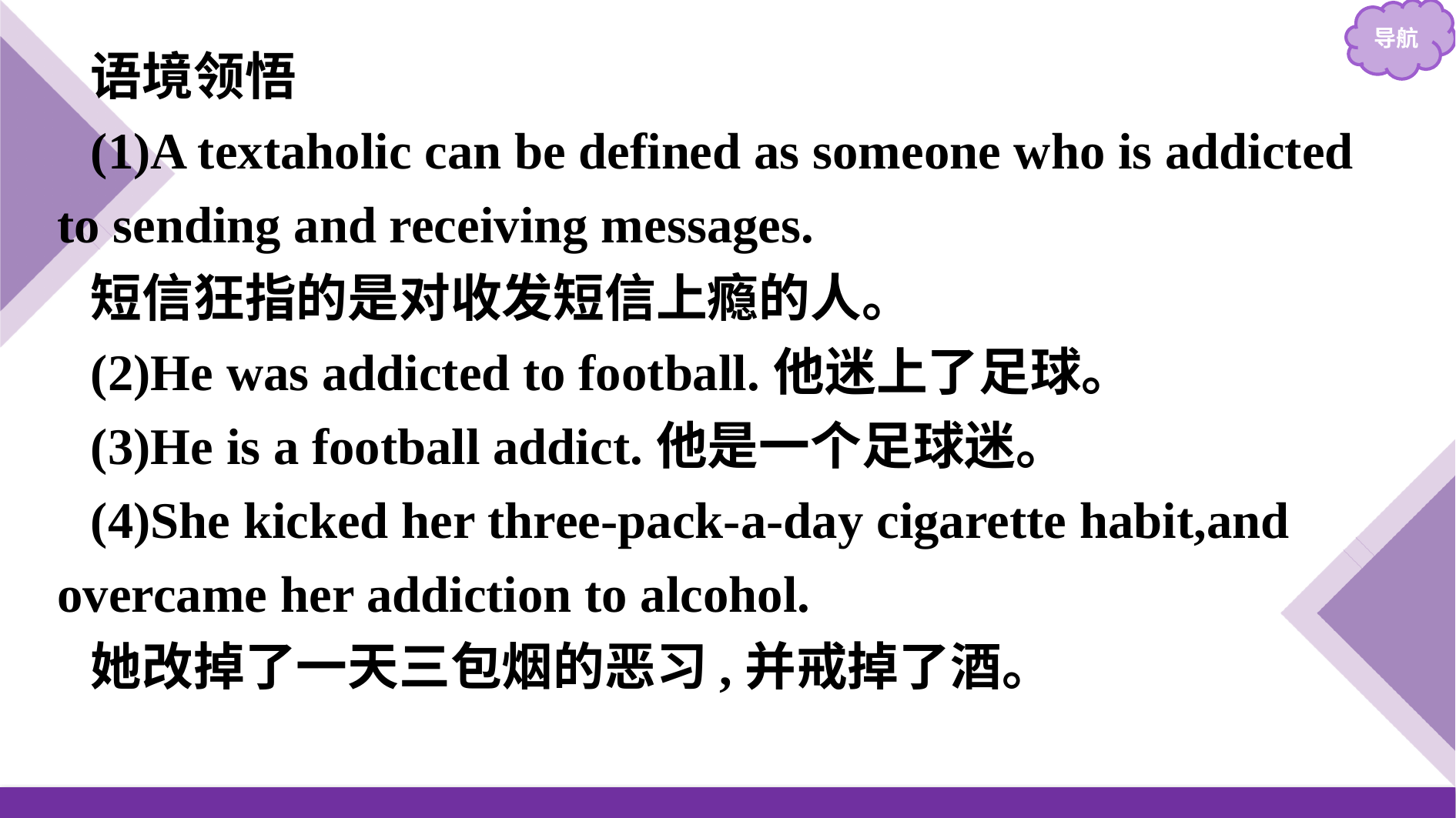

语境领悟
(1)A textaholic can be defined as someone who is addicted to sending and receiving messages.
短信狂指的是对收发短信上瘾的人。
(2)He was addicted to football.他迷上了足球。
(3)He is a football addict.他是一个足球迷。
(4)She kicked her three-pack-a-day cigarette habit,and overcame her addiction to alcohol.
她改掉了一天三包烟的恶习,并戒掉了酒。